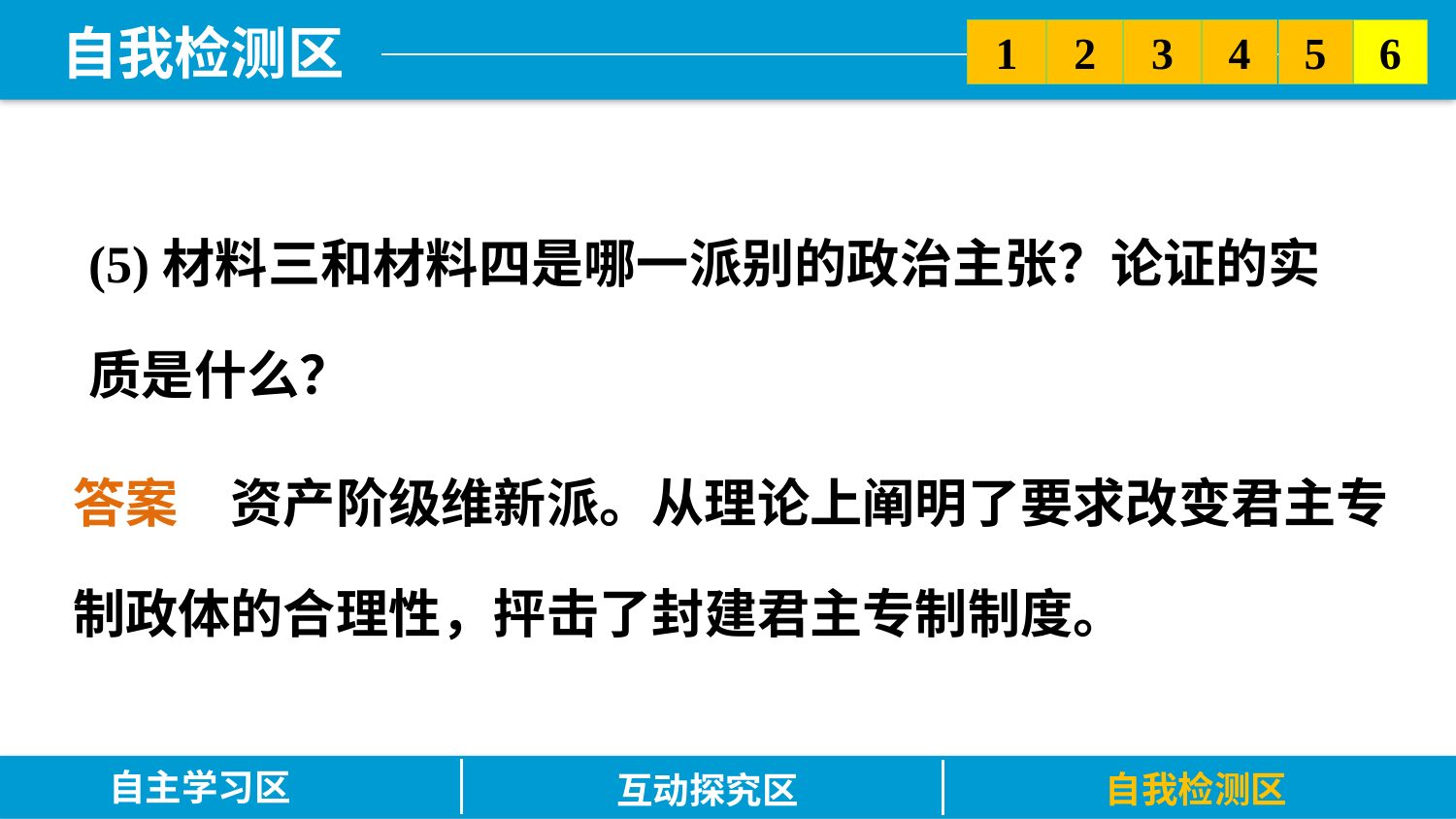

5
6
2
3
1
4
(5)材料三和材料四是哪一派别的政治主张？论证的实质是什么？
答案　资产阶级维新派。从理论上阐明了要求改变君主专制政体的合理性，抨击了封建君主专制制度。
自主学习区
自我检测区
互动探究区